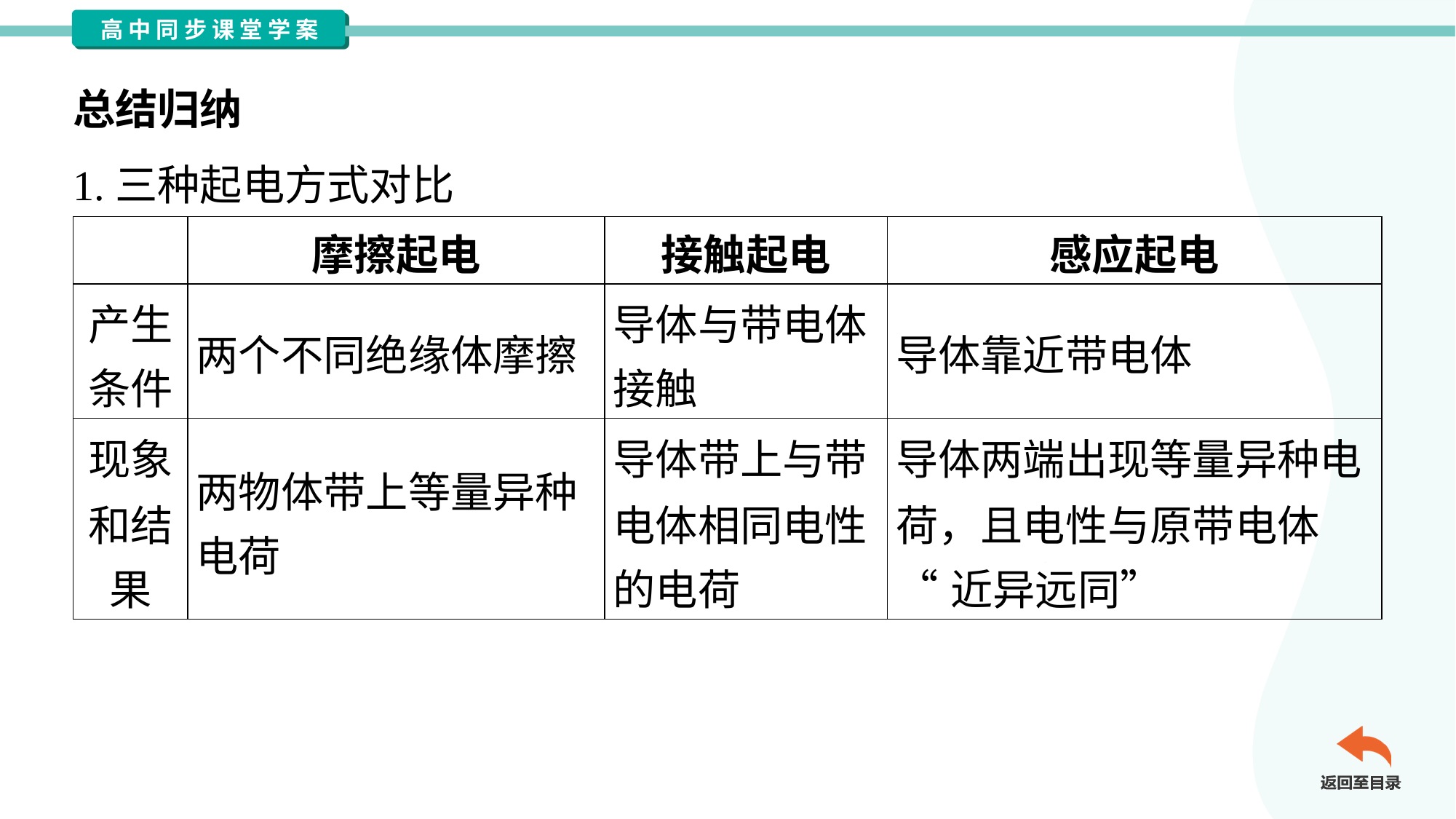

总结归纳
1.三种起电方式对比
|  | 摩擦起电 | 接触起电 | 感应起电 |
| --- | --- | --- | --- |
| 产生 条件 | 两个不同绝缘体摩擦 | 导体与带电体 接触 | 导体靠近带电体 |
| 现象 和结 果 | 两物体带上等量异种 电荷 | 导体带上与带 电体相同电性 的电荷 | 导体两端出现等量异种电 荷，且电性与原带电体 “近异远同” |